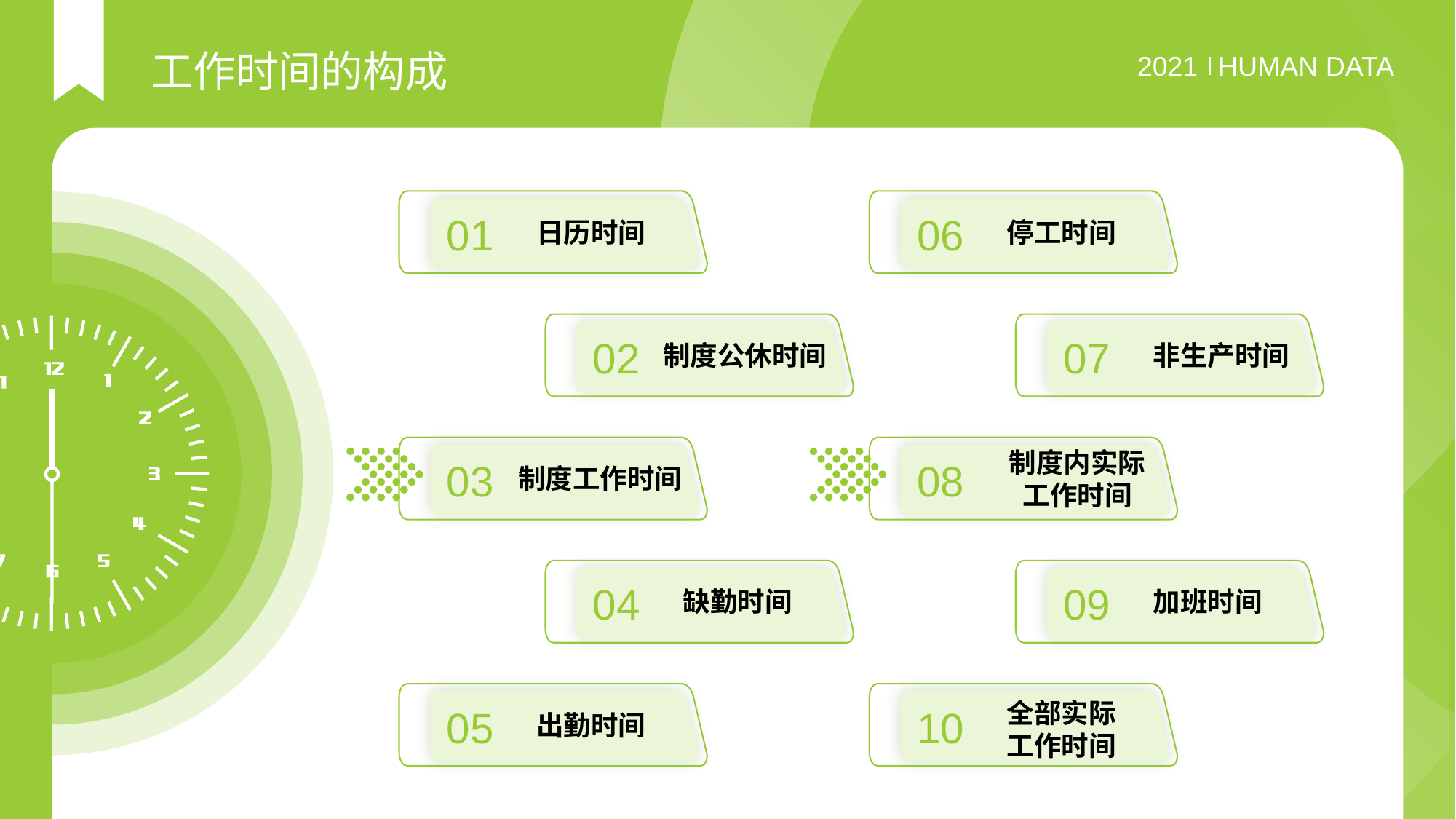

工作时间的构成

01
日历时间

06
停工时间

07
非生产时间

02
制度公休时间

制度内实际工作时间

03
08

制度工作时间

04
缺勤时间

09
加班时间

05
出勤时间

全部实际工作时间

10